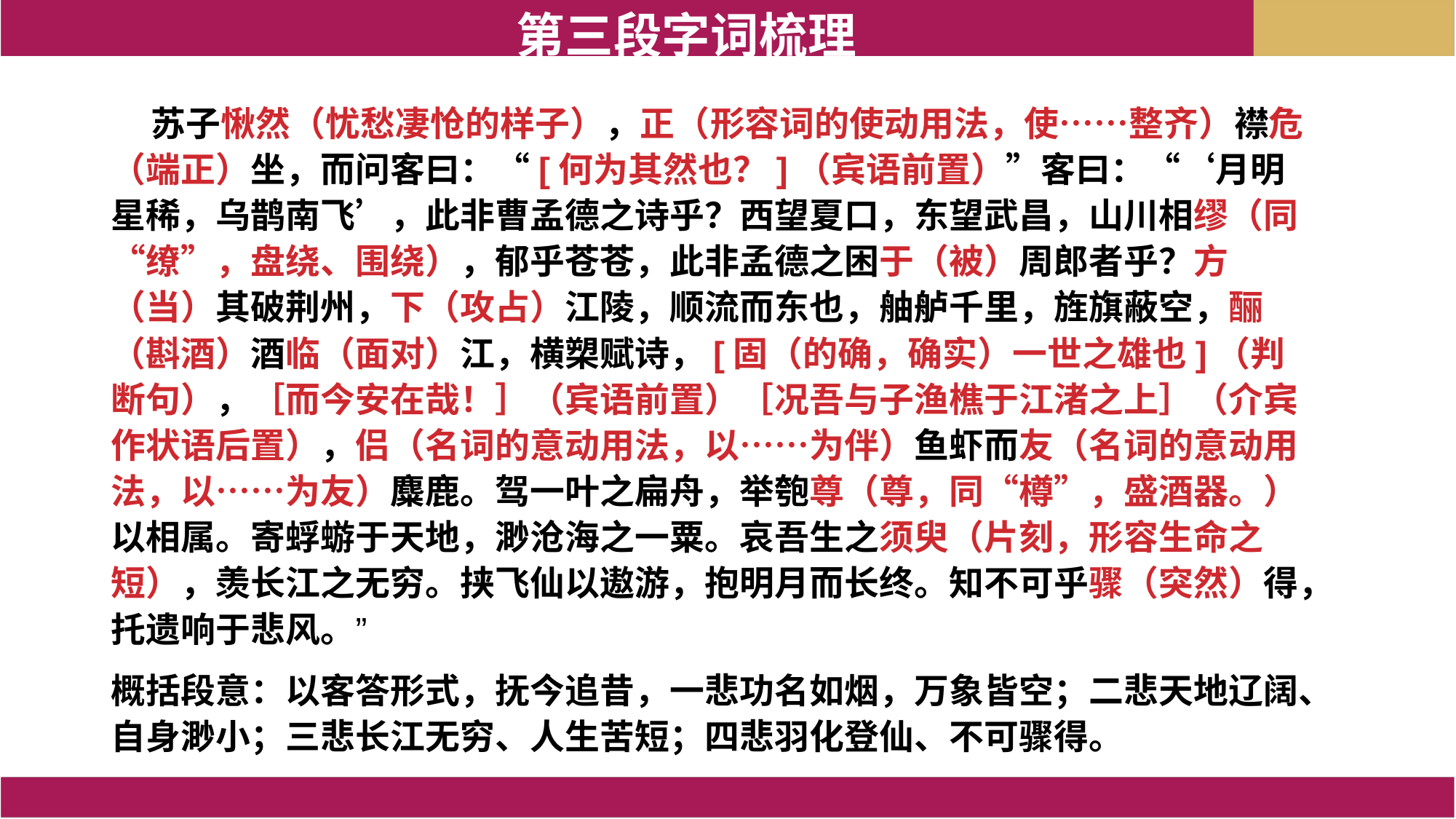

第三段字词梳理
    苏子愀然（忧愁凄怆的样子），正（形容词的使动用法，使……整齐）襟危（端正）坐，而问客曰：“[何为其然也？]（宾语前置）”客曰：“‘月明星稀，乌鹊南飞’，此非曹孟德之诗乎？西望夏口，东望武昌，山川相缪（同“缭”，盘绕、围绕），郁乎苍苍，此非孟德之困于（被）周郎者乎？方（当）其破荆州，下（攻占）江陵，顺流而东也，舳舻千里，旌旗蔽空，酾（斟酒）酒临（面对）江，横槊赋诗，[固（的确，确实）一世之雄也]（判断句），［而今安在哉！］（宾语前置）［况吾与子渔樵于江渚之上］（介宾作状语后置），侣（名词的意动用法，以……为伴）鱼虾而友（名词的意动用法，以……为友）麋鹿。驾一叶之扁舟，举匏尊（尊，同“樽”，盛酒器。）以相属。寄蜉蝣于天地，渺沧海之一粟。哀吾生之须臾（片刻，形容生命之短），羡长江之无穷。挟飞仙以遨游，抱明月而长终。知不可乎骤（突然）得，托遗响于悲风。”
概括段意：以客答形式，抚今追昔，一悲功名如烟，万象皆空；二悲天地辽阔、自身渺小；三悲长江无穷、人生苦短；四悲羽化登仙、不可骤得。